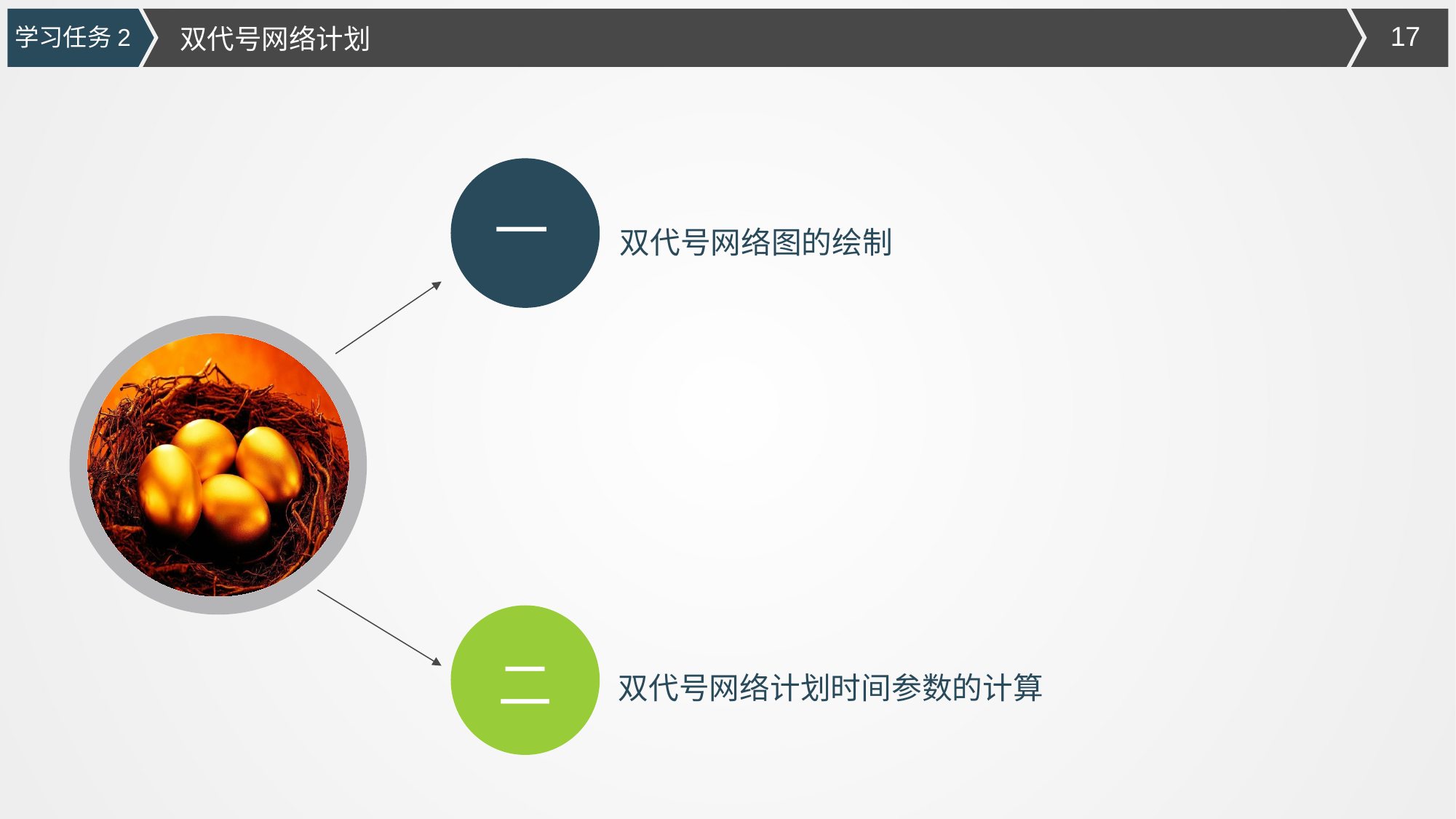

学习任务2
双代号网络计划

一
双代号网络图的绘制

二
双代号网络计划时间参数的计算